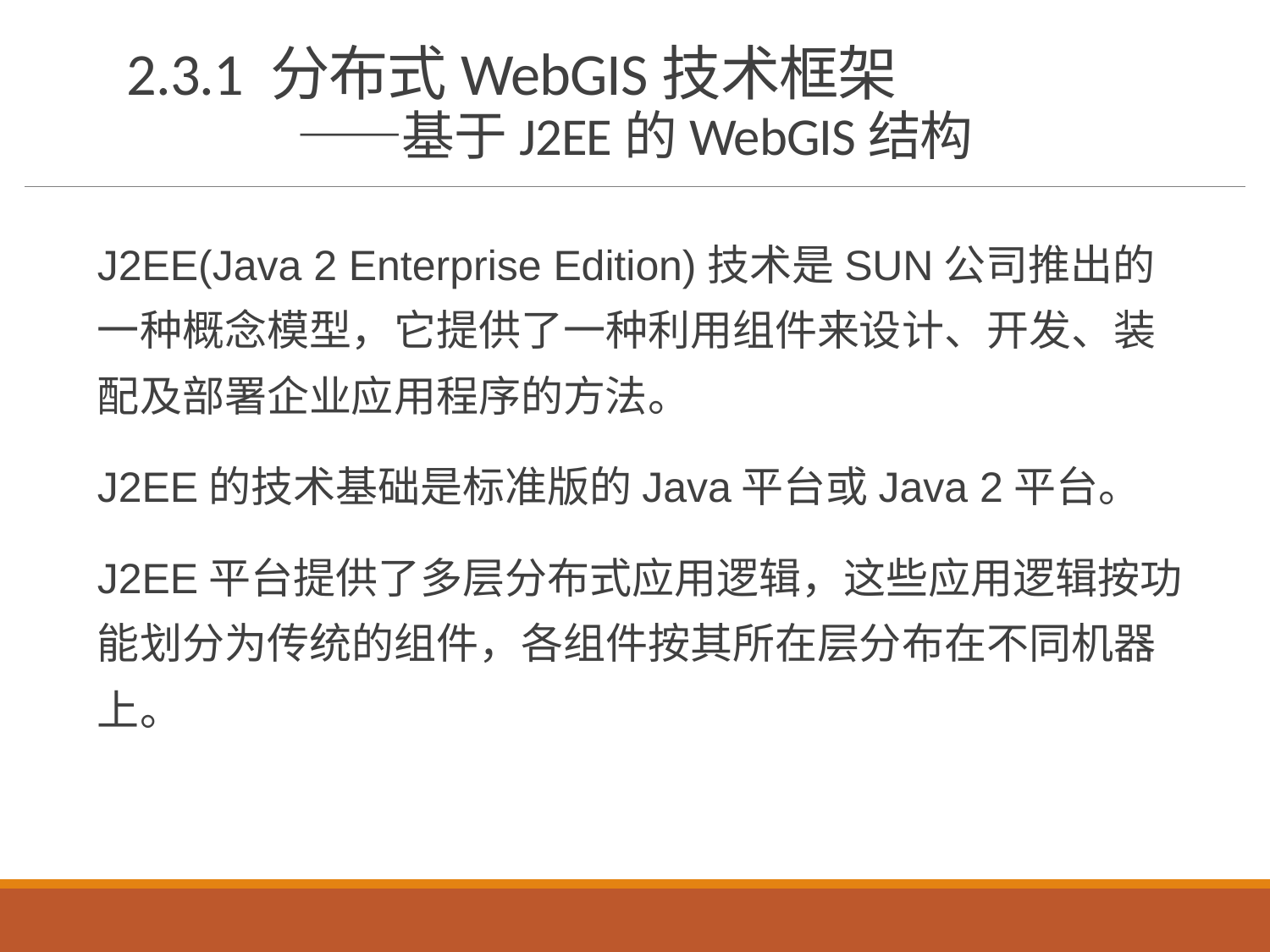

# 2.3.1 分布式WebGIS技术框架 ——基于J2EE的WebGIS结构
J2EE(Java 2 Enterprise Edition)技术是SUN公司推出的一种概念模型，它提供了一种利用组件来设计、开发、装配及部署企业应用程序的方法。
J2EE的技术基础是标准版的Java平台或Java 2平台。
J2EE平台提供了多层分布式应用逻辑，这些应用逻辑按功能划分为传统的组件，各组件按其所在层分布在不同机器上。